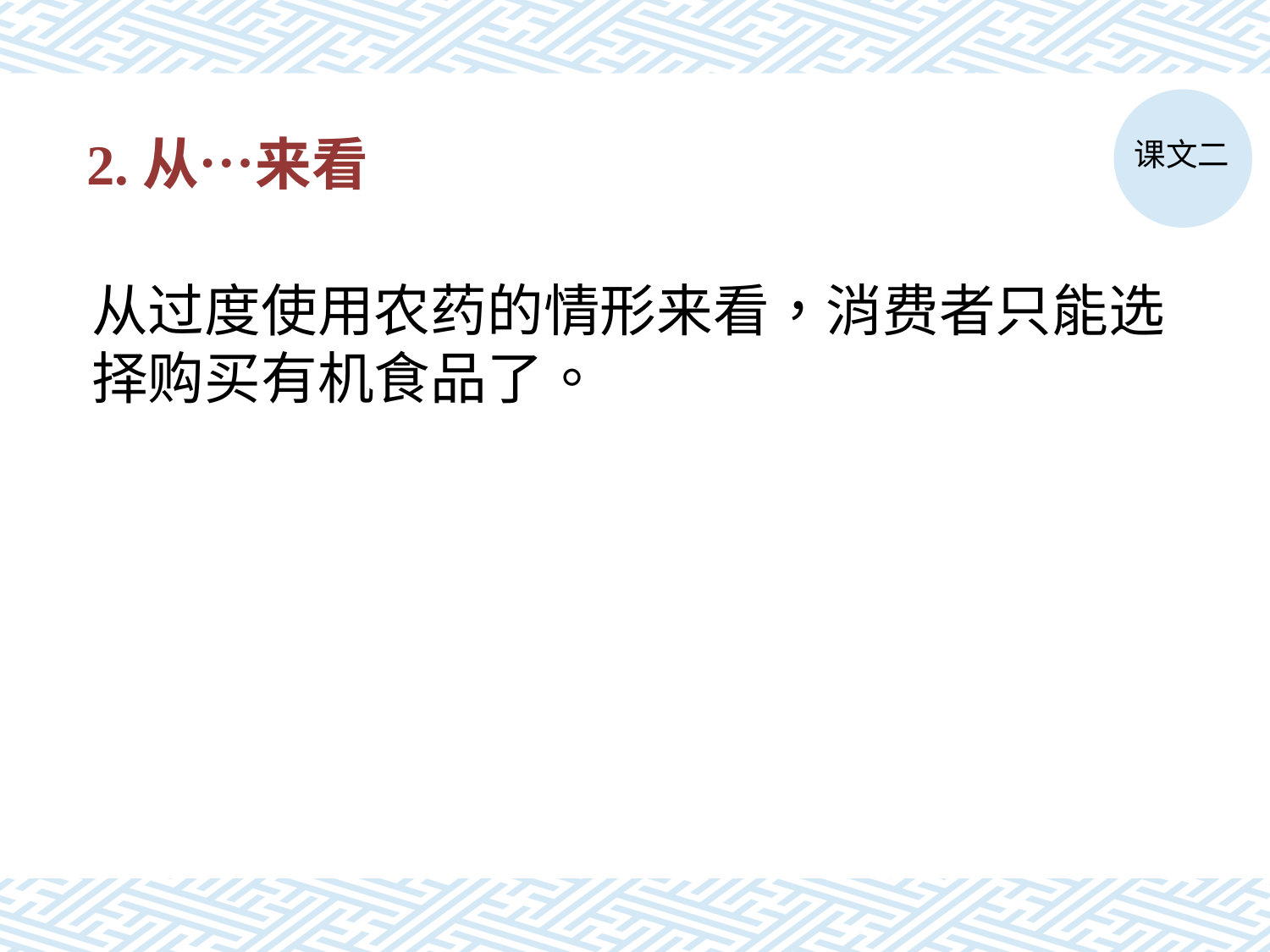

课文二
# 2.从…来看
从过度使用农药的情形来看，消费者只能选择购买有机食品了。